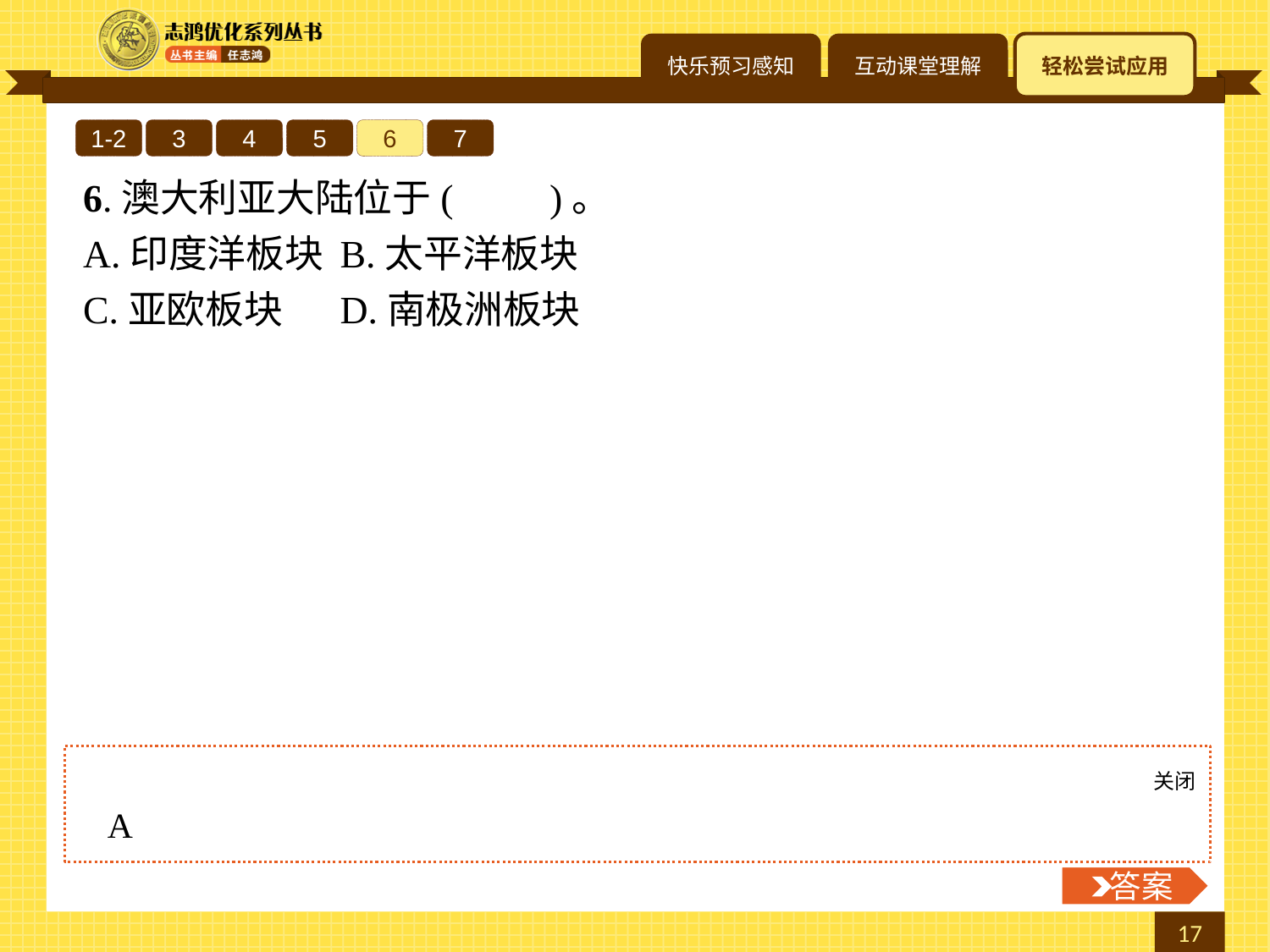

1-2
3
4
5
6
7
6.澳大利亚大陆位于(　　)。
A.印度洋板块	B.太平洋板块
C.亚欧板块	D.南极洲板块

关闭
  答案

A
  答案